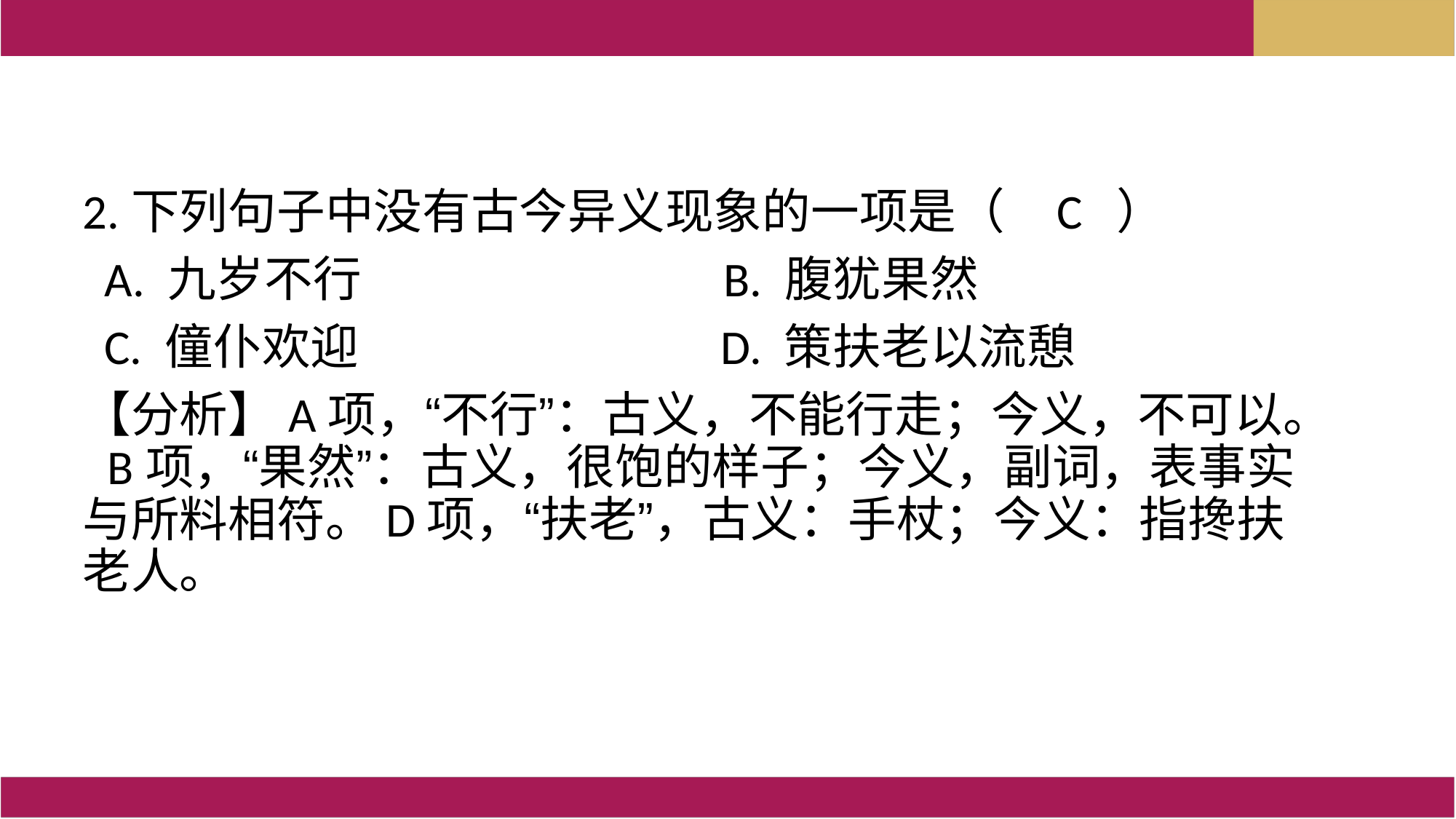

2.下列句子中没有古今异义现象的一项是（   C  ）
  A. 九岁不行                          B. 腹犹果然
  C. 僮仆欢迎                          D. 策扶老以流憩
【分析】A项，“不行”：古义，不能行走；今义，不可以。 B项，“果然”：古义，很饱的样子；今义，副词，表事实与所料相符。D项，“扶老”，古义：手杖；今义：指搀扶老人。